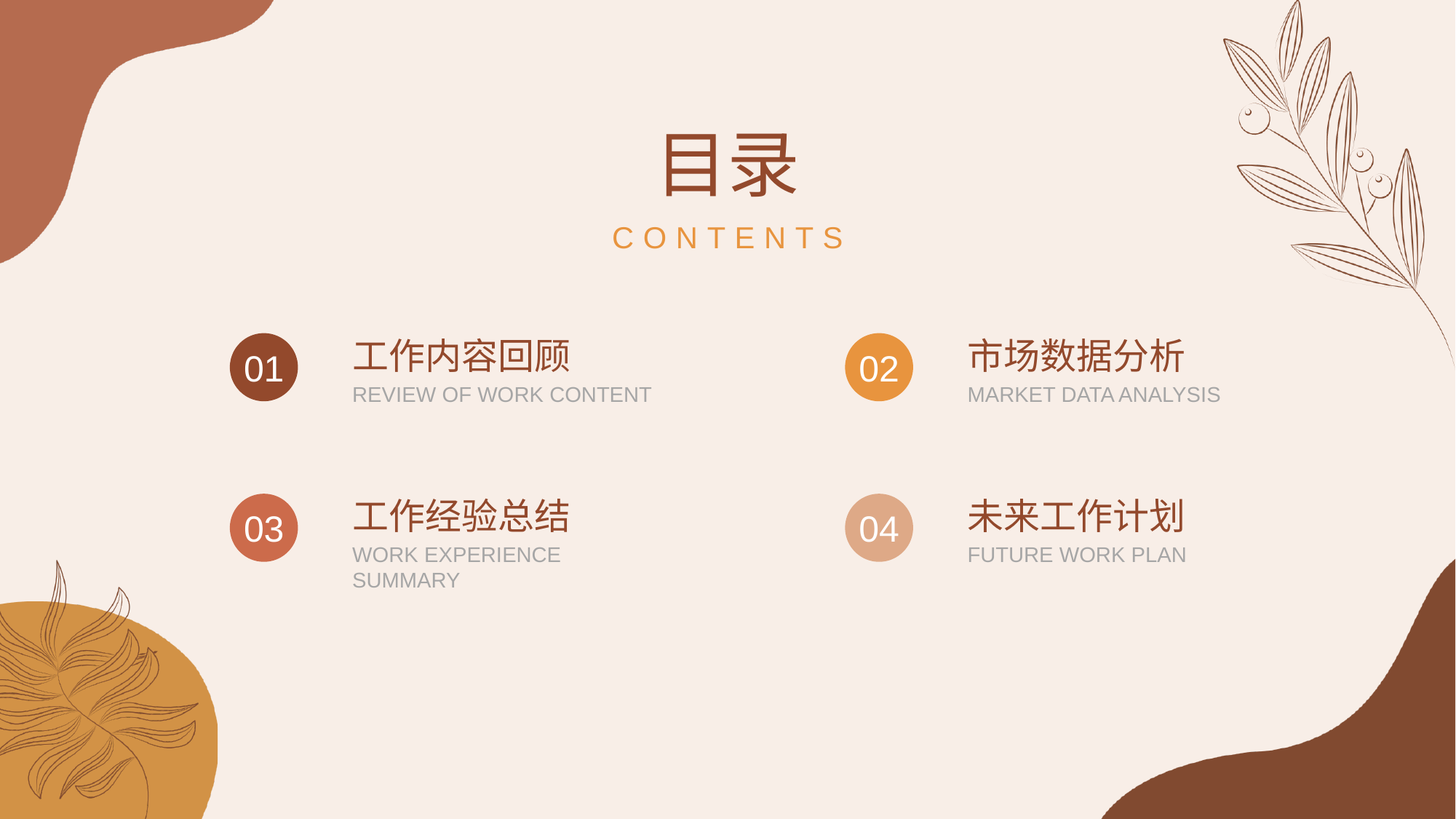

目录
CONTENTS
工作内容回顾
01
REVIEW OF WORK CONTENT
市场数据分析
02
MARKET DATA ANALYSIS
工作经验总结
03
WORK EXPERIENCE SUMMARY
未来工作计划
04
FUTURE WORK PLAN